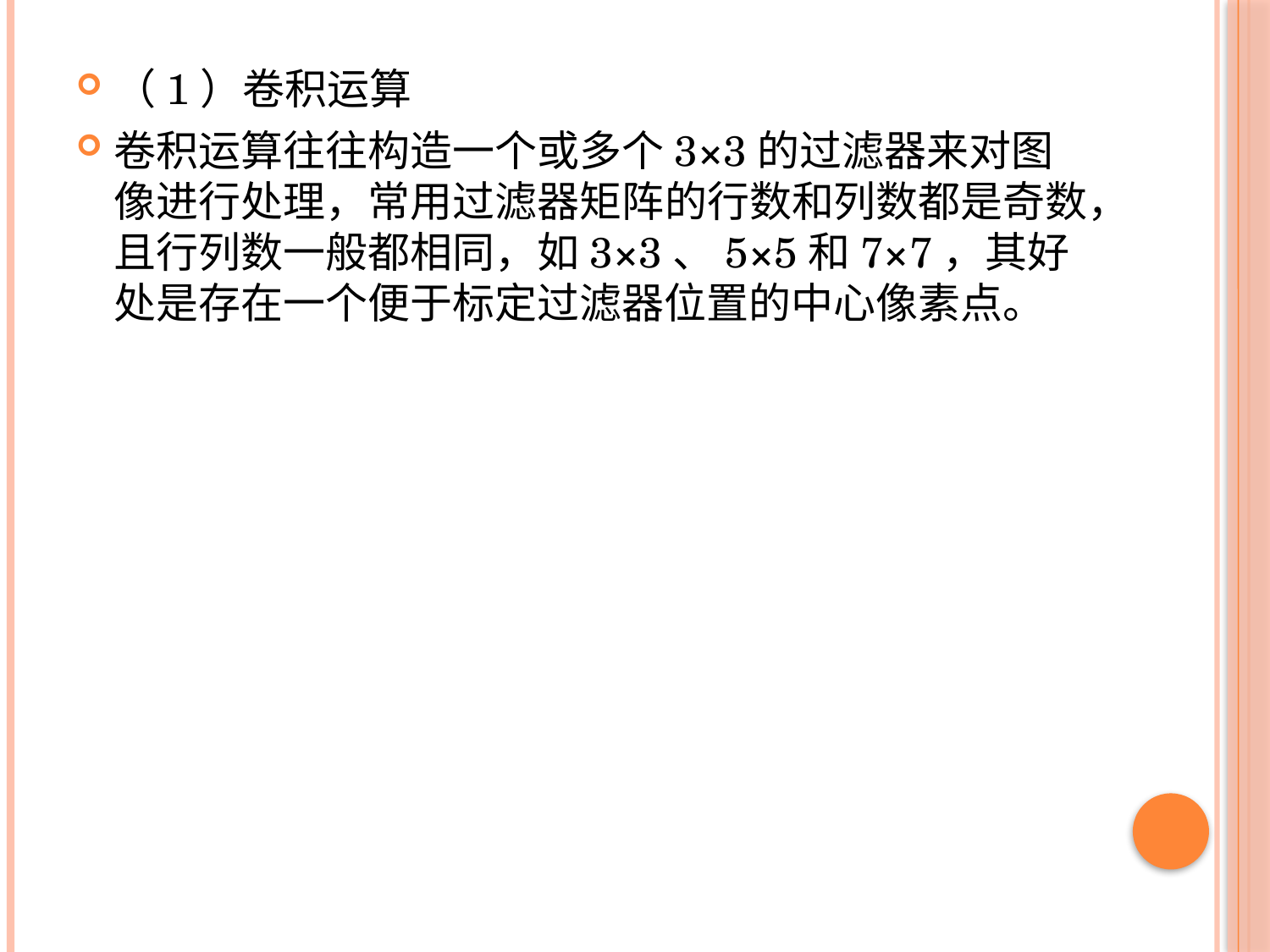

（1）卷积运算
卷积运算往往构造一个或多个3×3的过滤器来对图像进行处理，常用过滤器矩阵的行数和列数都是奇数，且行列数一般都相同，如3×3、5×5和7×7，其好处是存在一个便于标定过滤器位置的中心像素点。